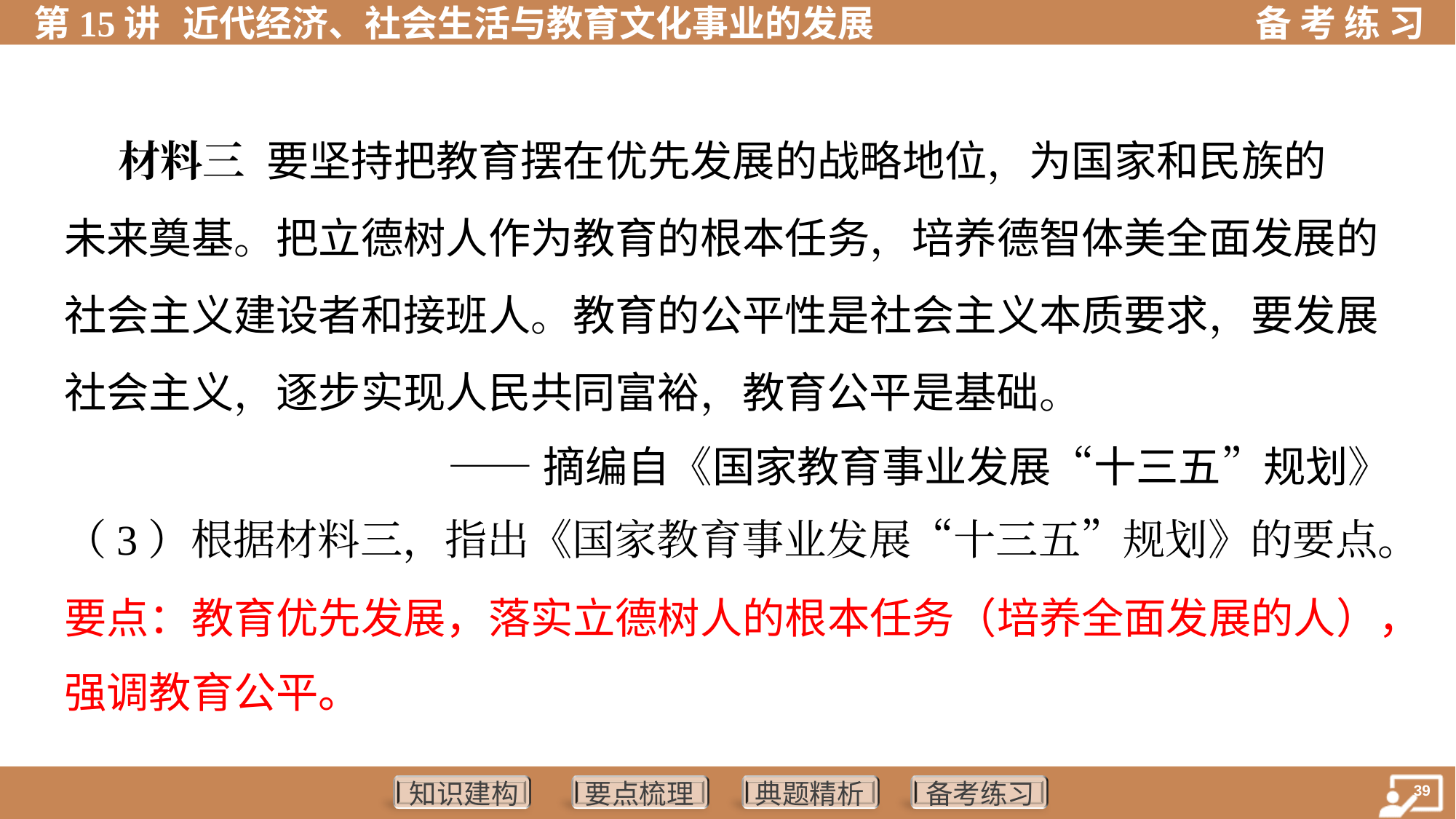

材料三  要坚持把教育摆在优先发展的战略地位，为国家和民族的
未来奠基。把立德树人作为教育的根本任务，培养德智体美全面发展的
社会主义建设者和接班人。教育的公平性是社会主义本质要求，要发展
社会主义，逐步实现人民共同富裕，教育公平是基础。
    ——摘编自《国家教育事业发展“十三五”规划》
（3）根据材料三，指出《国家教育事业发展“十三五”规划》的要点。
要点：教育优先发展，落实立德树人的根本任务（培养全面发展的人），
强调教育公平。